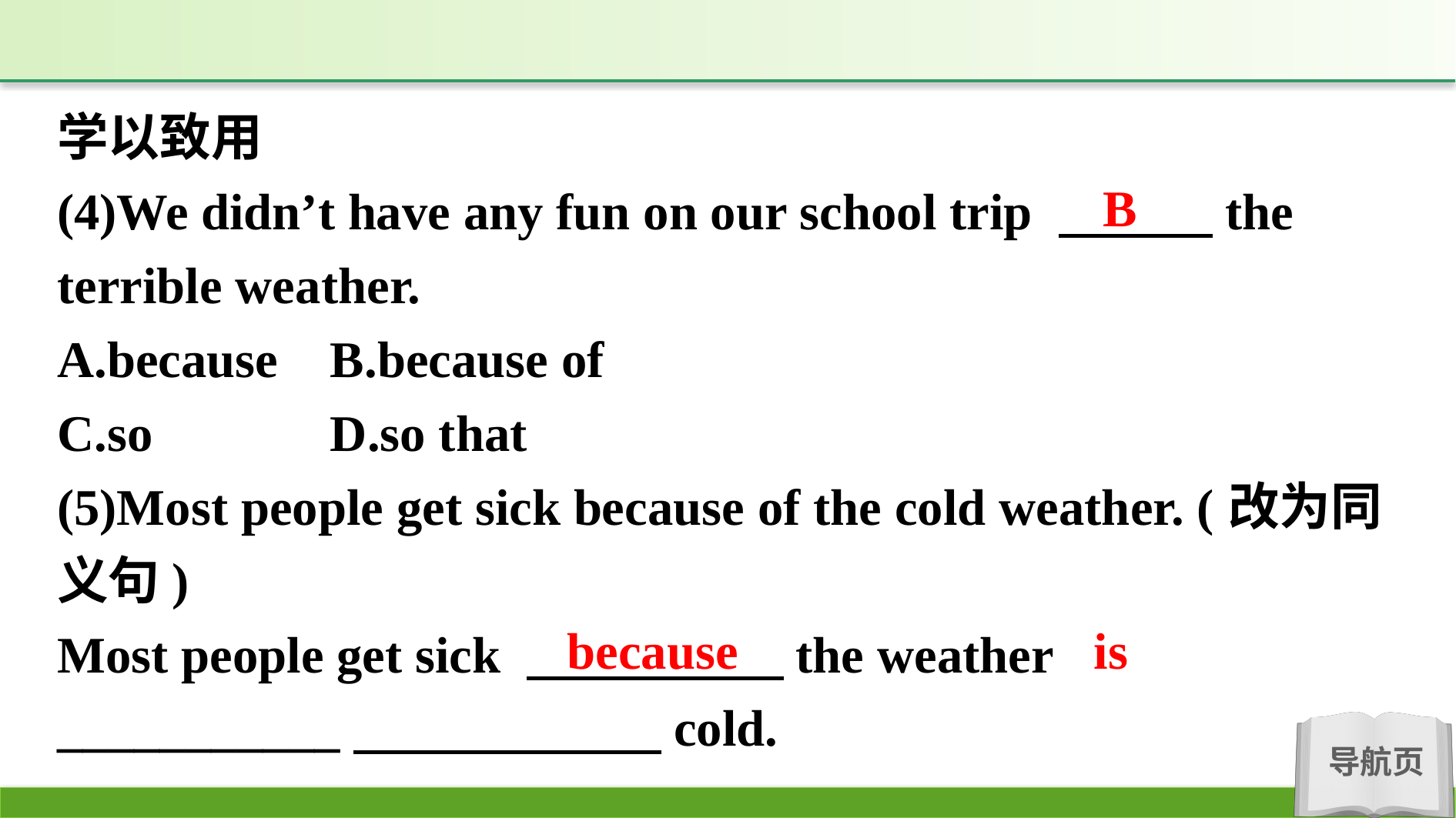

学以致用
(4)We didn’t have any fun on our school trip 　　　the terrible weather.
A.because	B.because of
C.so		D.so that
(5)Most people get sick because of the cold weather. (改为同义句)
Most people get sick 　　　　　the weather ___________　　　　　　cold.
B
because
is